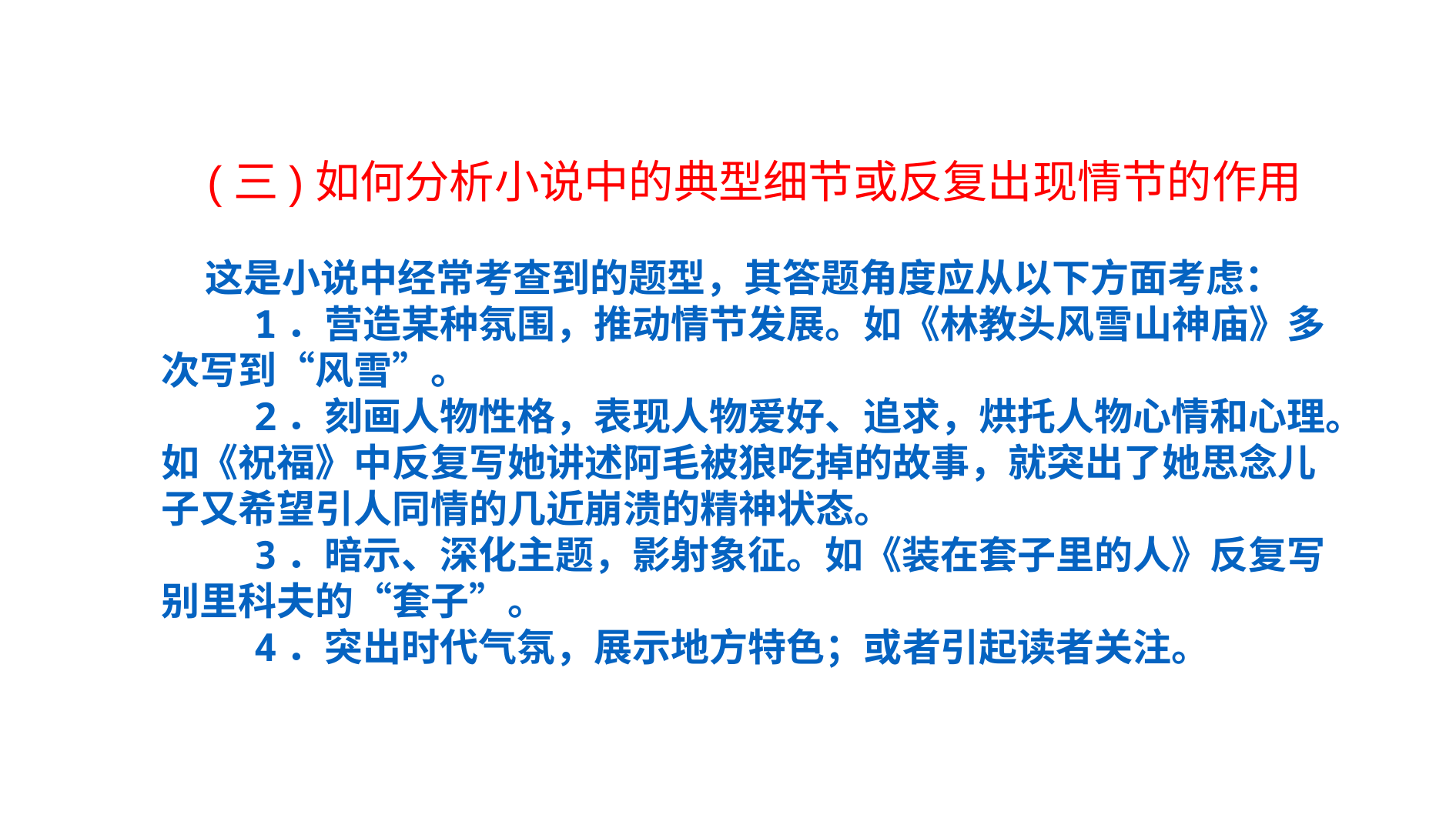

(三)如何分析小说中的典型细节或反复出现情节的作用

    这是小说中经常考查到的题型，其答题角度应从以下方面考虑：
    1．营造某种氛围，推动情节发展。如《林教头风雪山神庙》多次写到“风雪”。
    2．刻画人物性格，表现人物爱好、追求，烘托人物心情和心理。如《祝福》中反复写她讲述阿毛被狼吃掉的故事，就突出了她思念儿子又希望引人同情的几近崩溃的精神状态。
    3．暗示、深化主题，影射象征。如《装在套子里的人》反复写别里科夫的“套子”。
    4．突出时代气氛，展示地方特色；或者引起读者关注。